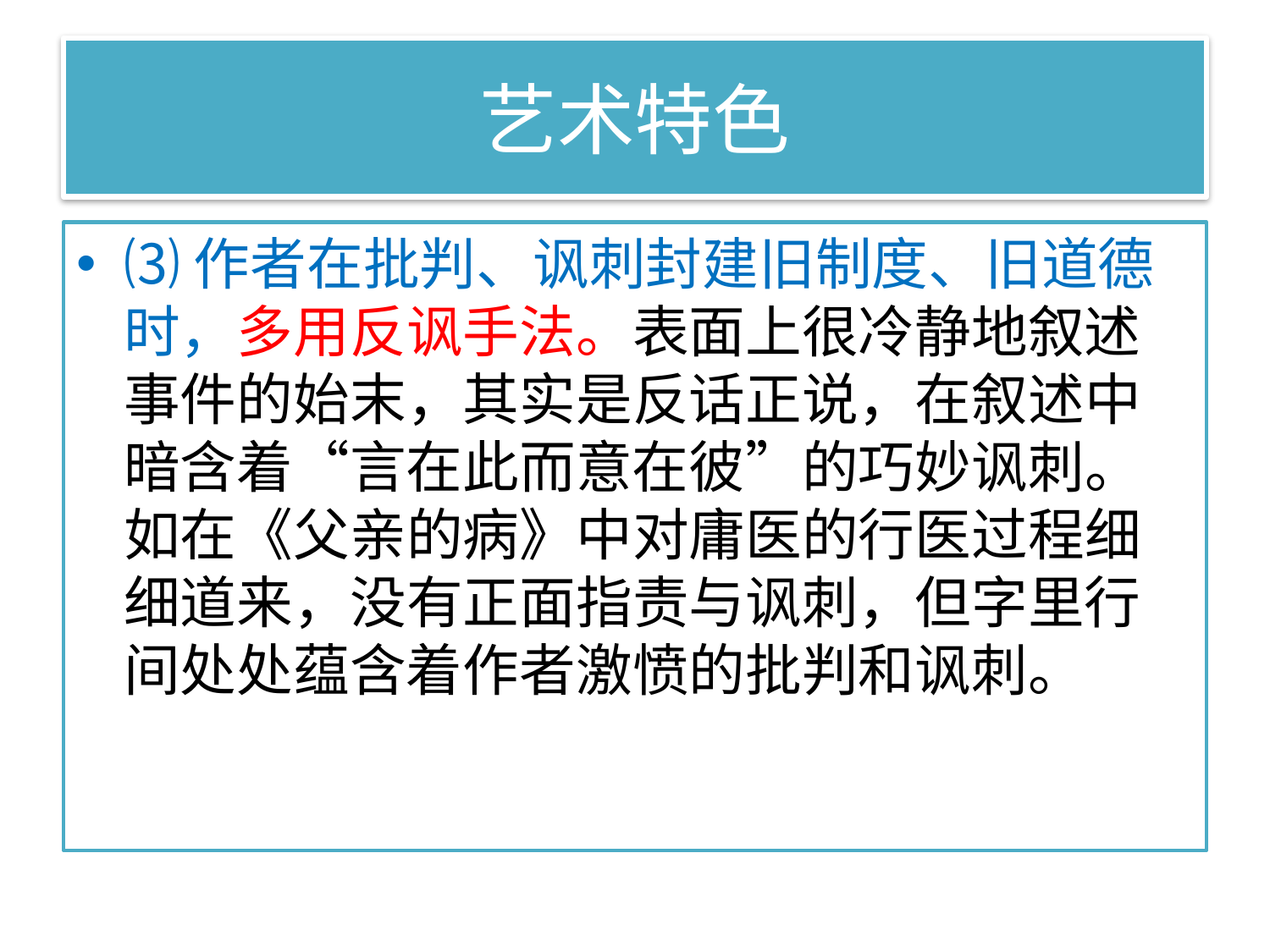

# 艺术特色
⑶作者在批判、讽刺封建旧制度、旧道德时，多用反讽手法。表面上很冷静地叙述事件的始末，其实是反话正说，在叙述中暗含着“言在此而意在彼”的巧妙讽刺。如在《父亲的病》中对庸医的行医过程细细道来，没有正面指责与讽刺，但字里行间处处蕴含着作者激愤的批判和讽刺。